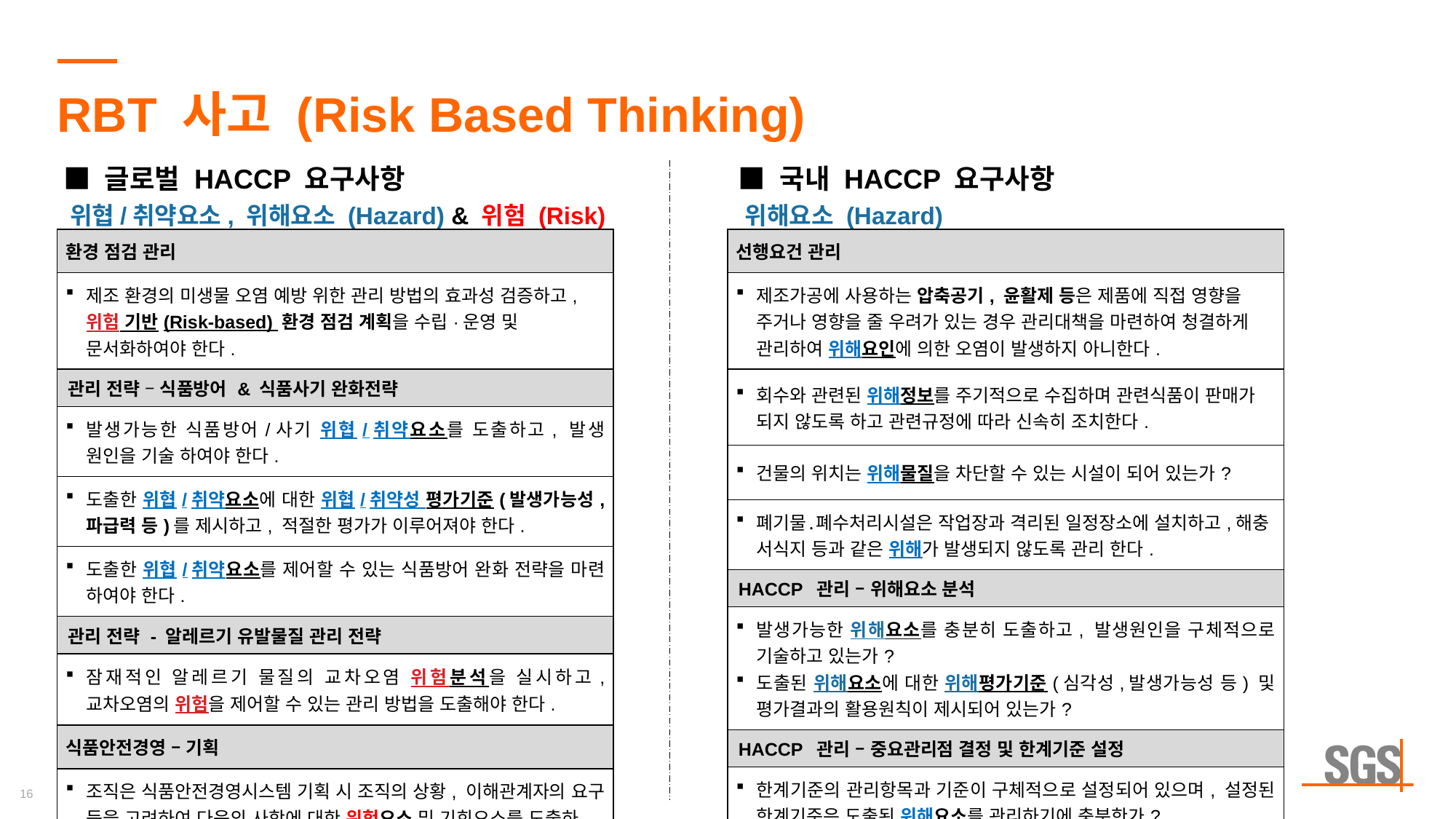

# RBT 사고 (Risk Based Thinking)
■ 글로벌 HACCP 요구사항
 위협/취약요소, 위해요소 (Hazard) & 위험 (Risk)
■ 국내 HACCP 요구사항
 위해요소 (Hazard)
| 환경 점검 관리 |
| --- |
| 제조 환경의 미생물 오염 예방 위한 관리 방법의 효과성 검증하고, 위험 기반(Risk-based) 환경 점검 계획을 수립·운영 및 문서화하여야 한다. |
| 관리 전략 – 식품방어 & 식품사기 완화전략 |
| 발생가능한 식품방어/사기 위협/취약요소를 도출하고, 발생 원인을 기술 하여야 한다. |
| 도출한 위협/취약요소에 대한 위협/취약성 평가기준(발생가능성, 파급력 등)를 제시하고, 적절한 평가가 이루어져야 한다. |
| 도출한 위협/취약요소를 제어할 수 있는 식품방어 완화 전략을 마련 하여야 한다. |
| 관리 전략 - 알레르기 유발물질 관리 전략 |
| 잠재적인 알레르기 물질의 교차오염 위험분석을 실시하고, 교차오염의 위험을 제어할 수 있는 관리 방법을 도출해야 한다. |
| 식품안전경영 – 기획 |
| 조직은 식품안전경영시스템 기획 시 조직의 상황, 이해관계자의 요구 등을 고려하여 다음의 사항에 대한 위험요소 및 기회요소를 도출하고, 관련 조치사항과 효과성을 평가하여야 한다. |
| 선행요건 관리 |
| --- |
| 제조가공에 사용하는 압축공기, 윤활제 등은 제품에 직접 영향을 주거나 영향을 줄 우려가 있는 경우 관리대책을 마련하여 청결하게 관리하여 위해요인에 의한 오염이 발생하지 아니한다. |
| 회수와 관련된 위해정보를 주기적으로 수집하며 관련식품이 판매가 되지 않도록 하고 관련규정에 따라 신속히 조치한다. |
| 건물의 위치는 위해물질을 차단할 수 있는 시설이 되어 있는가? |
| 폐기물․폐수처리시설은 작업장과 격리된 일정장소에 설치하고,해충 서식지 등과 같은 위해가 발생되지 않도록 관리 한다. |
| HACCP 관리 – 위해요소 분석 |
| 발생가능한 위해요소를 충분히 도출하고, 발생원인을 구체적으로 기술하고 있는가? 도출된 위해요소에 대한 위해평가기준(심각성,발생가능성 등) 및 평가결과의 활용원칙이 제시되어 있는가? |
| HACCP 관리 – 중요관리점 결정 및 한계기준 설정 |
| 한계기준의 관리항목과 기준이 구체적으로 설정되어 있으며, 설정된 한계기준은 도출된 위해요소를 관리하기에 충분한가? |